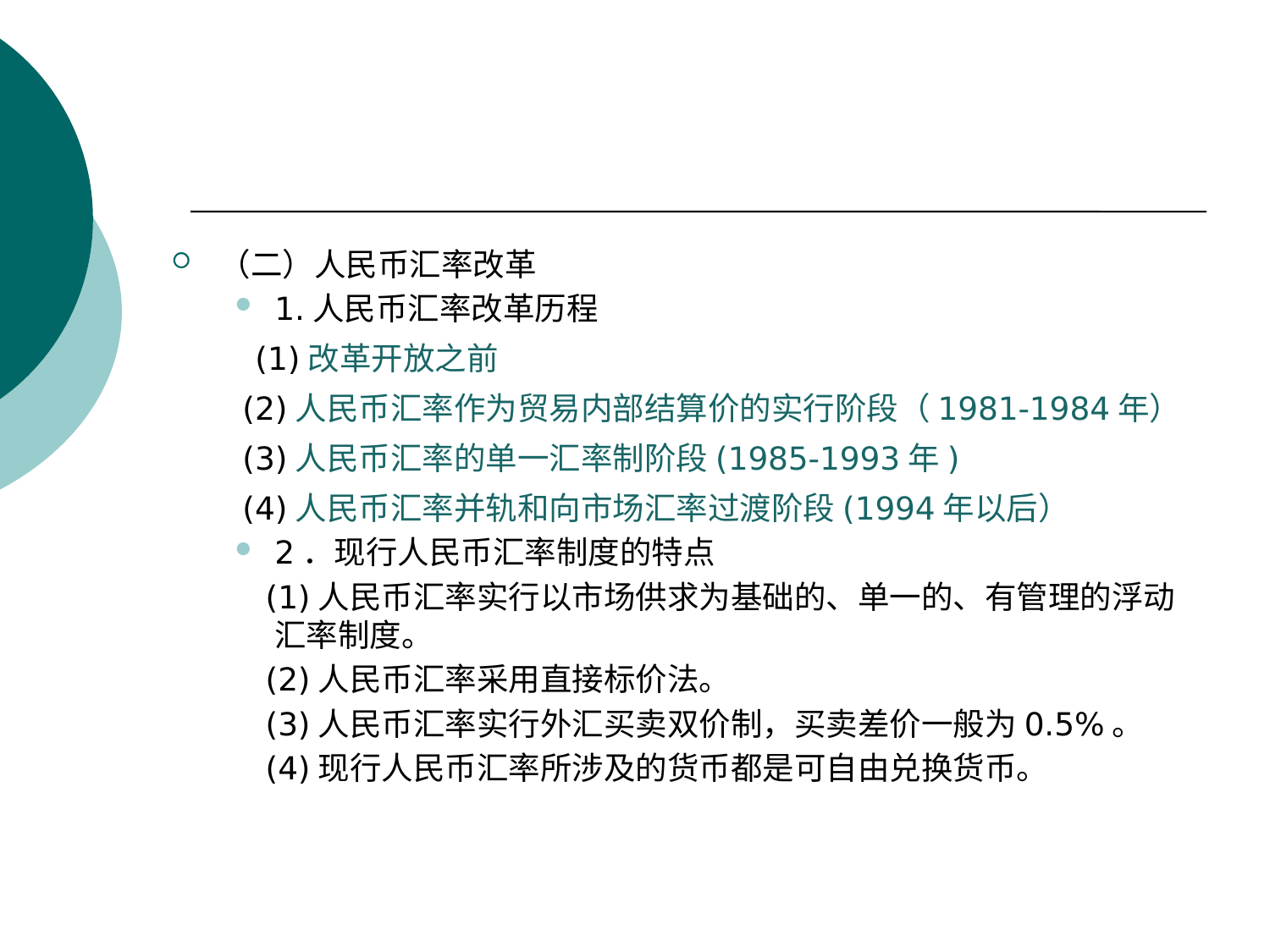

#
（二）人民币汇率改革
1.人民币汇率改革历程
  (1)改革开放之前
       (2)人民币汇率作为贸易内部结算价的实行阶段（1981-1984年）
       (3)人民币汇率的单一汇率制阶段(1985-1993年)
       (4)人民币汇率并轨和向市场汇率过渡阶段(1994年以后）
2．现行人民币汇率制度的特点
   (1)人民币汇率实行以市场供求为基础的、单一的、有管理的浮动汇率制度。
   (2)人民币汇率采用直接标价法。
   (3)人民币汇率实行外汇买卖双价制，买卖差价一般为0.5%。
   (4)现行人民币汇率所涉及的货币都是可自由兑换货币。